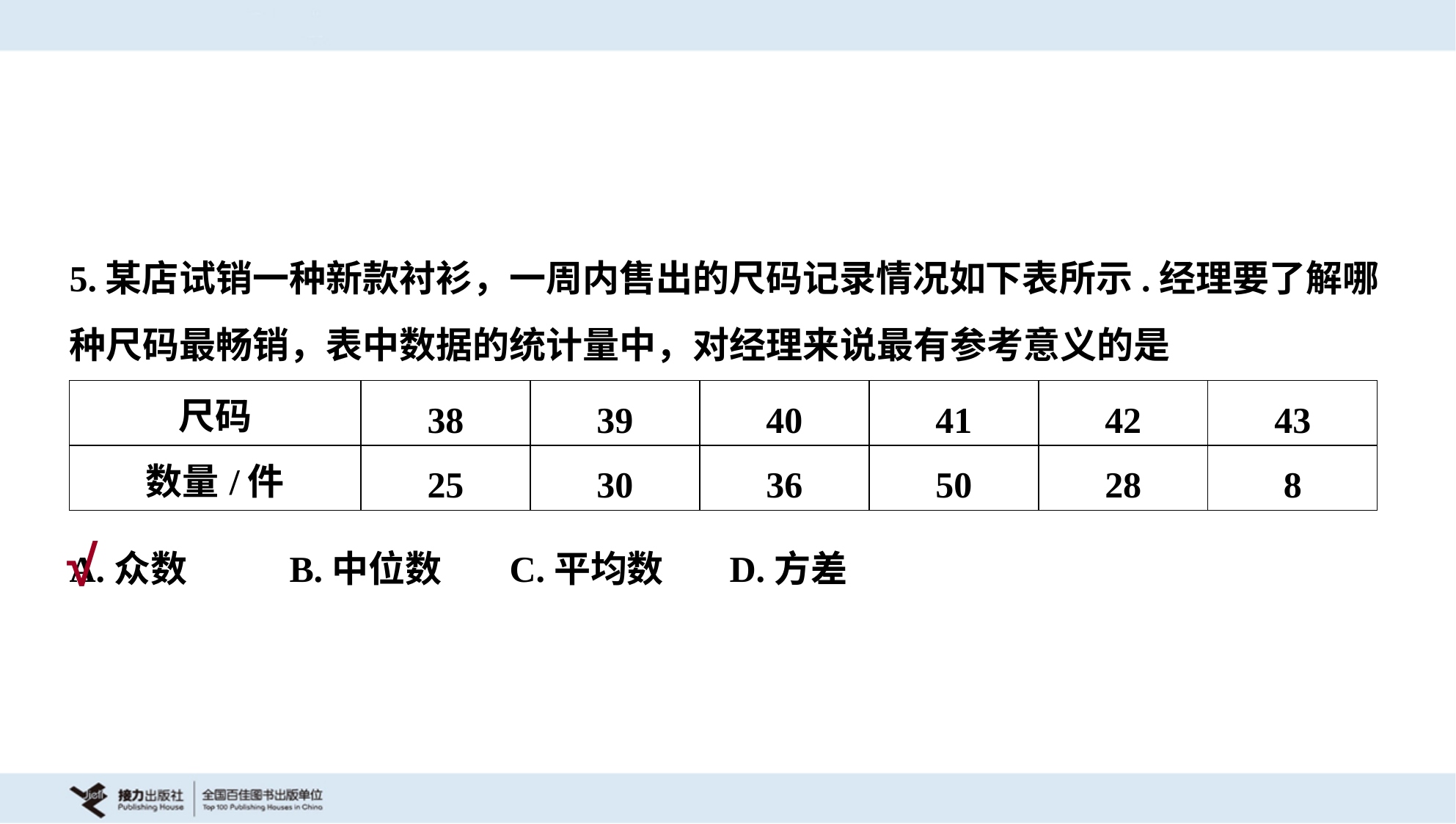

5.某店试销一种新款衬衫，一周内售出的尺码记录情况如下表所示.经理要了解哪
种尺码最畅销，表中数据的统计量中，对经理来说最有参考意义的是
| 尺码 | 38 | 39 | 40 | 41 | 42 | 43 |
| --- | --- | --- | --- | --- | --- | --- |
| 数量/件 | 25 | 30 | 36 | 50 | 28 | 8 |
A.众数	B.中位数	C.平均数	D.方差
√